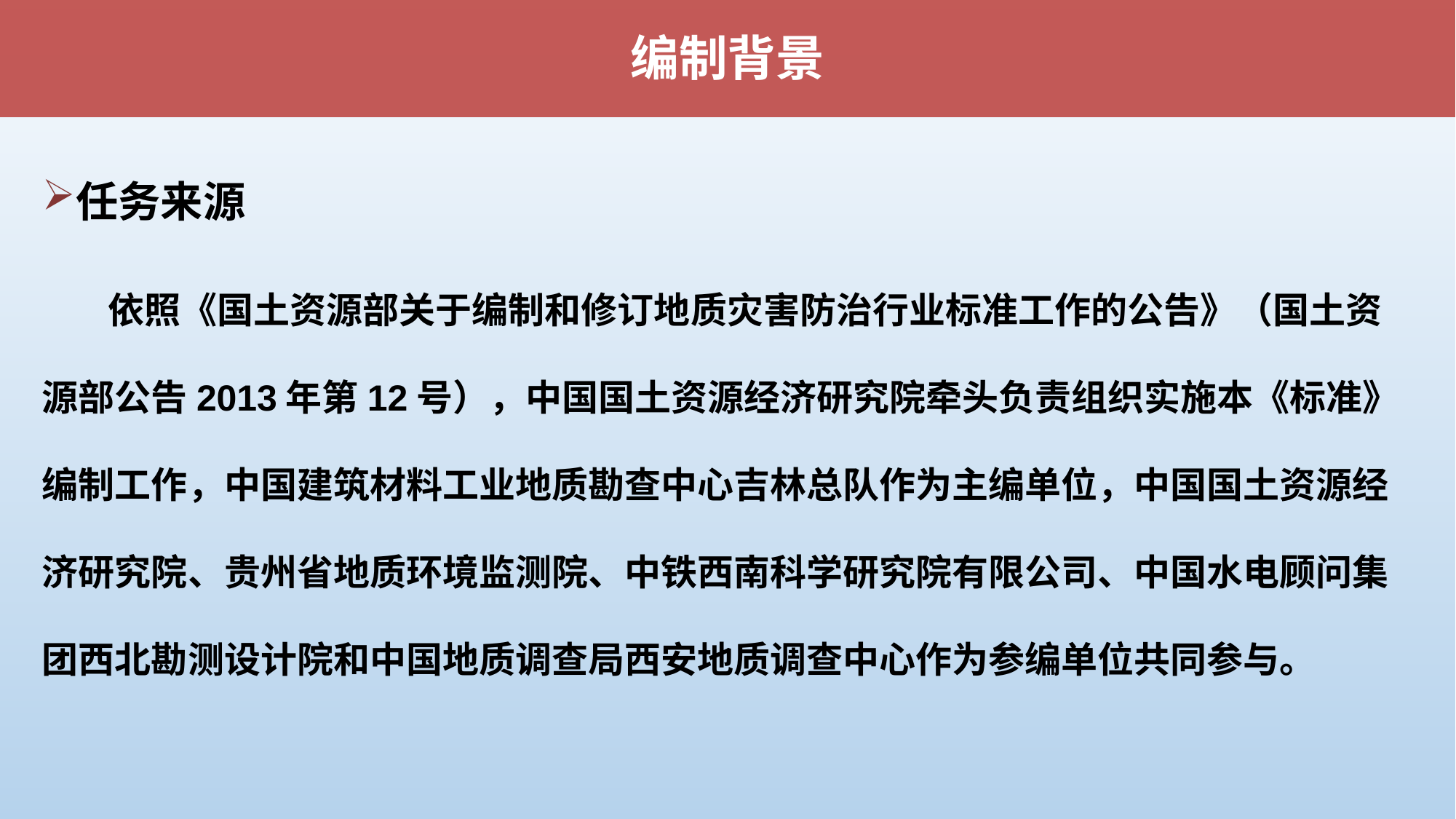

编制背景
任务来源
       依照《国土资源部关于编制和修订地质灾害防治行业标准工作的公告》（国土资源部公告2013年第12号），中国国土资源经济研究院牵头负责组织实施本《标准》编制工作，中国建筑材料工业地质勘查中心吉林总队作为主编单位，中国国土资源经济研究院、贵州省地质环境监测院、中铁西南科学研究院有限公司、中国水电顾问集团西北勘测设计院和中国地质调查局西安地质调查中心作为参编单位共同参与。